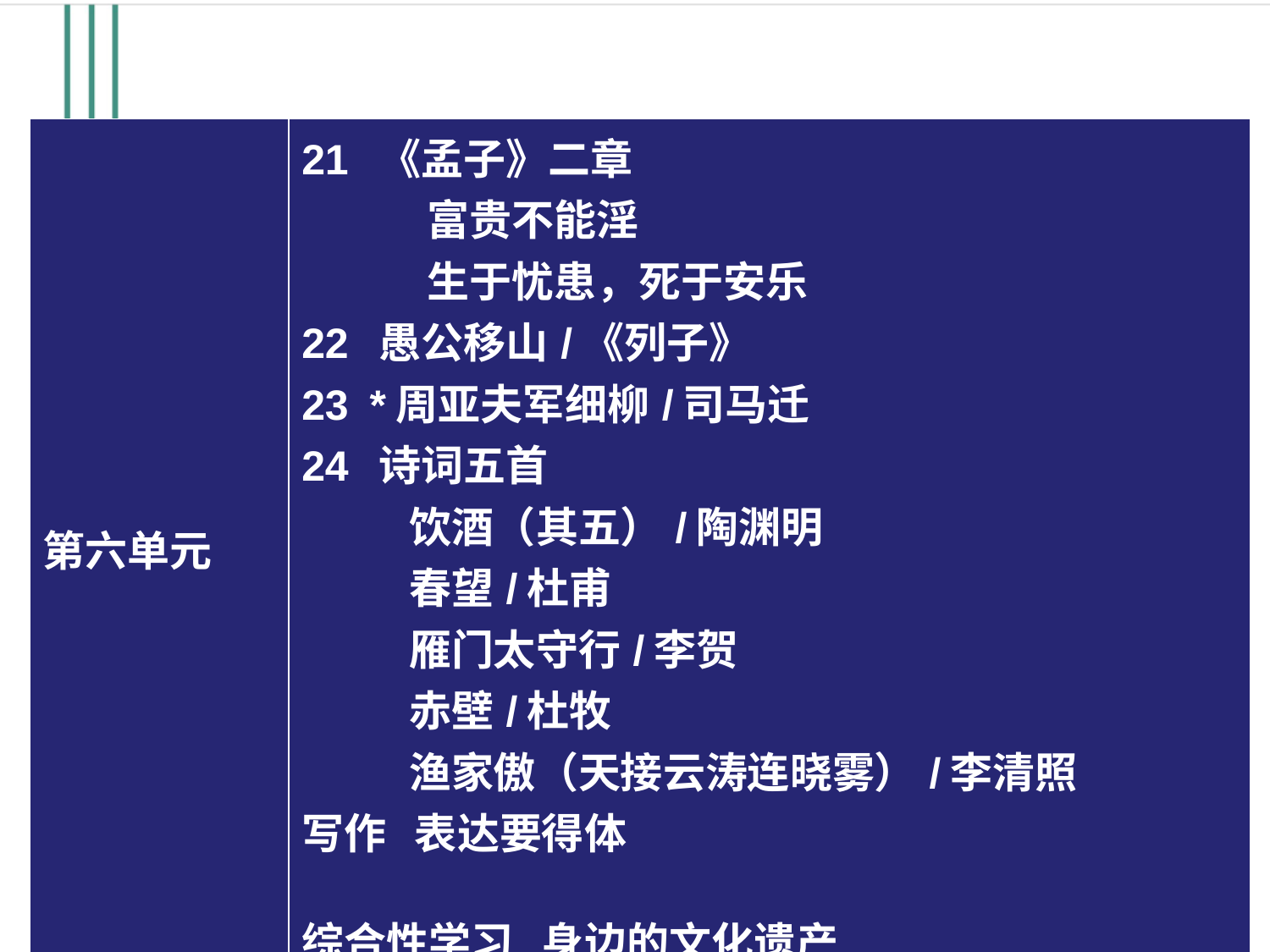

| 第六单元 | 21 《孟子》二章      富贵不能淫      生于忧患，死于安乐 22 愚公移山/《列子》  23 \*周亚夫军细柳/司马迁 24 诗词五首 饮酒（其五）/陶渊明 春望/杜甫 雁门太守行/李贺 赤壁/杜牧 渔家傲（天接云涛连晓雾）/李清照 写作 表达要得体 综合性学习 身边的文化遗产 |
| --- | --- |